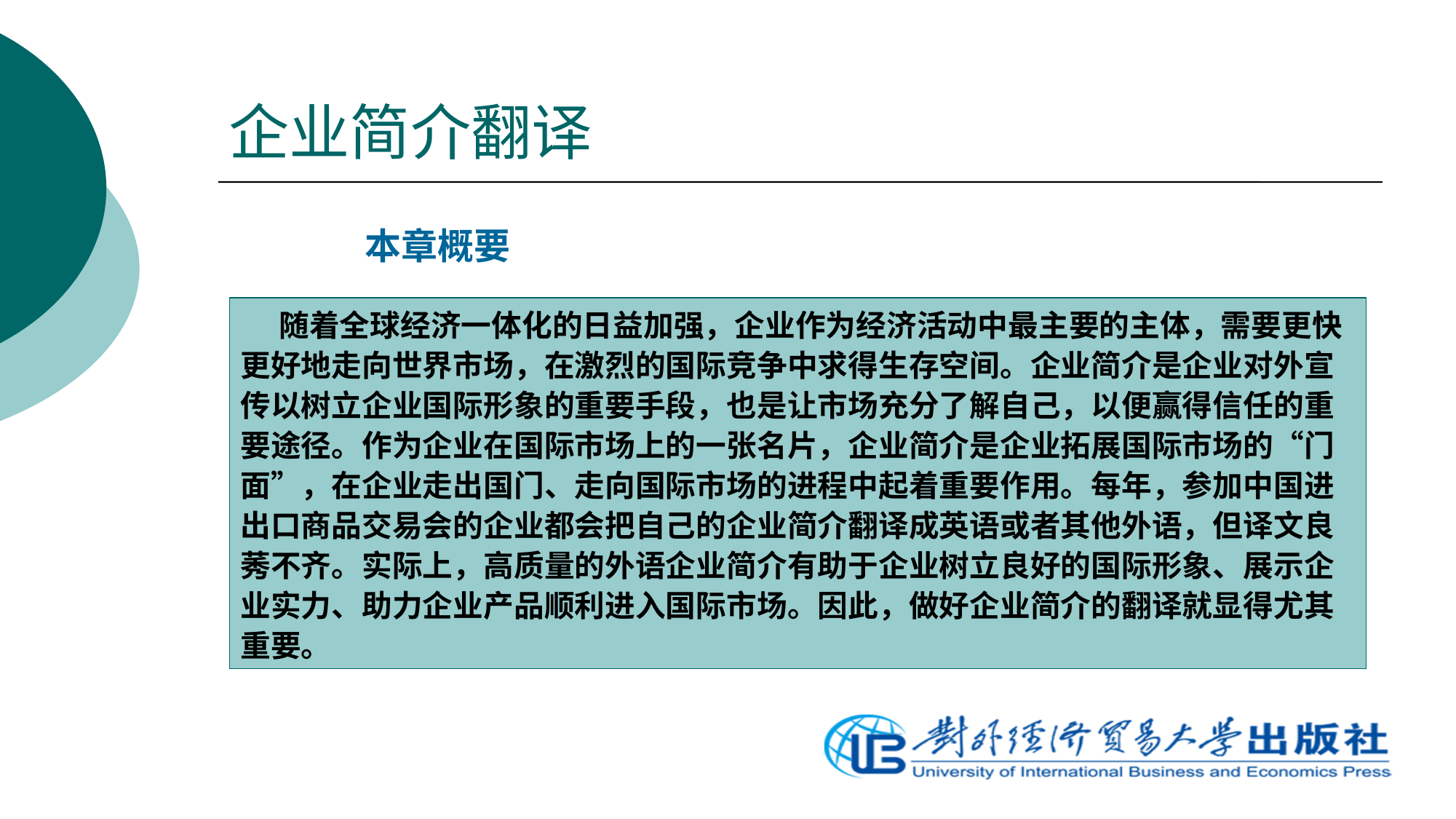

# 企业简介翻译
本章概要
      随着全球经济一体化的日益加强，企业作为经济活动中最主要的主体，需要更快更好地走向世界市场，在激烈的国际竞争中求得生存空间。企业简介是企业对外宣传以树立企业国际形象的重要手段，也是让市场充分了解自己，以便赢得信任的重要途径。作为企业在国际市场上的一张名片，企业简介是企业拓展国际市场的“门面”，在企业走出国门、走向国际市场的进程中起着重要作用。每年，参加中国进出口商品交易会的企业都会把自己的企业简介翻译成英语或者其他外语，但译文良莠不齐。实际上，高质量的外语企业简介有助于企业树立良好的国际形象、展示企业实力、助力企业产品顺利进入国际市场。因此，做好企业简介的翻译就显得尤其重要。